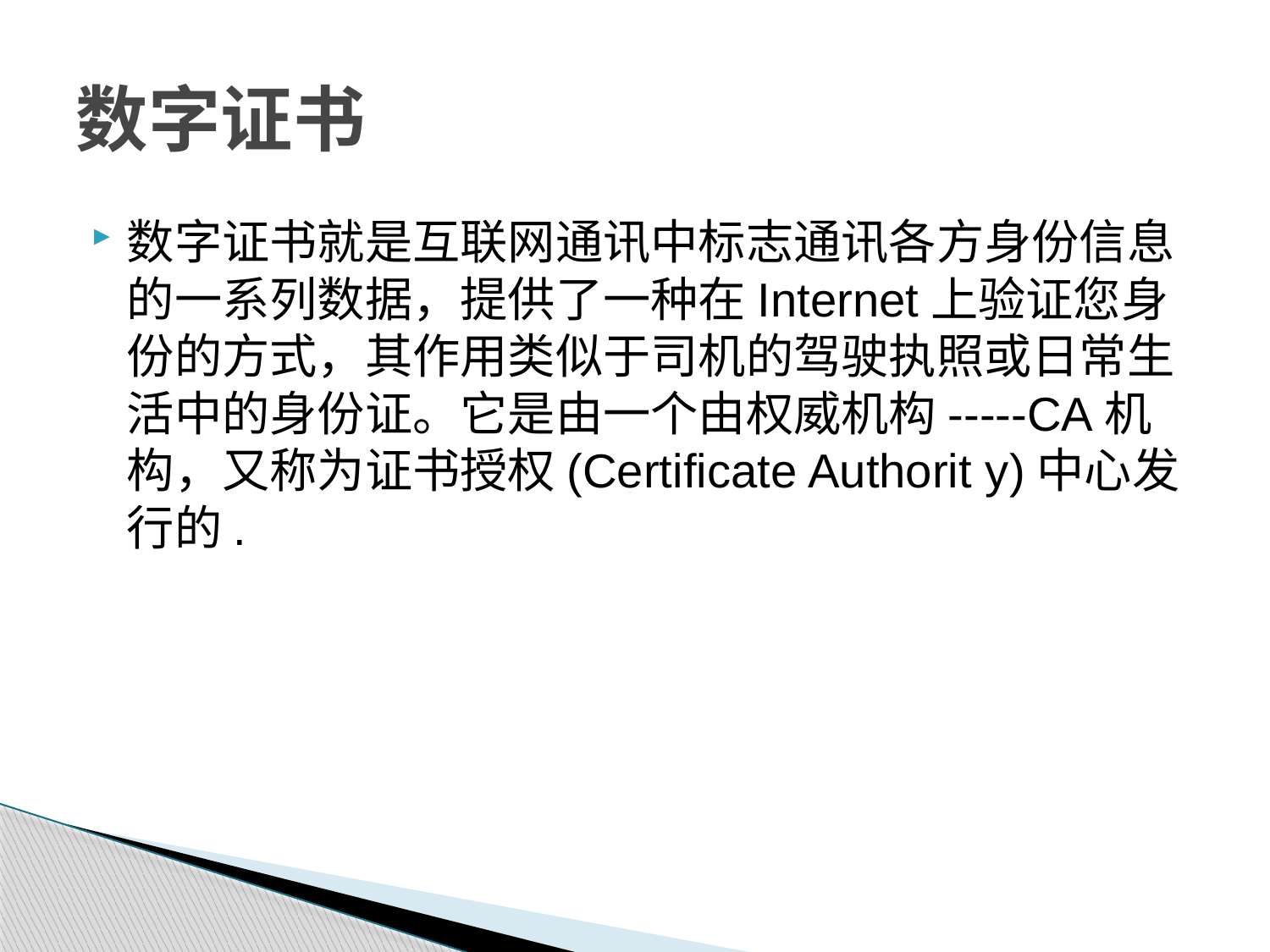

# 数字证书
数字证书就是互联网通讯中标志通讯各方身份信息的一系列数据，提供了一种在Internet上验证您身份的方式，其作用类似于司机的驾驶执照或日常生活中的身份证。它是由一个由权威机构-----CA机构，又称为证书授权(Certificate Authorit y)中心发行的.